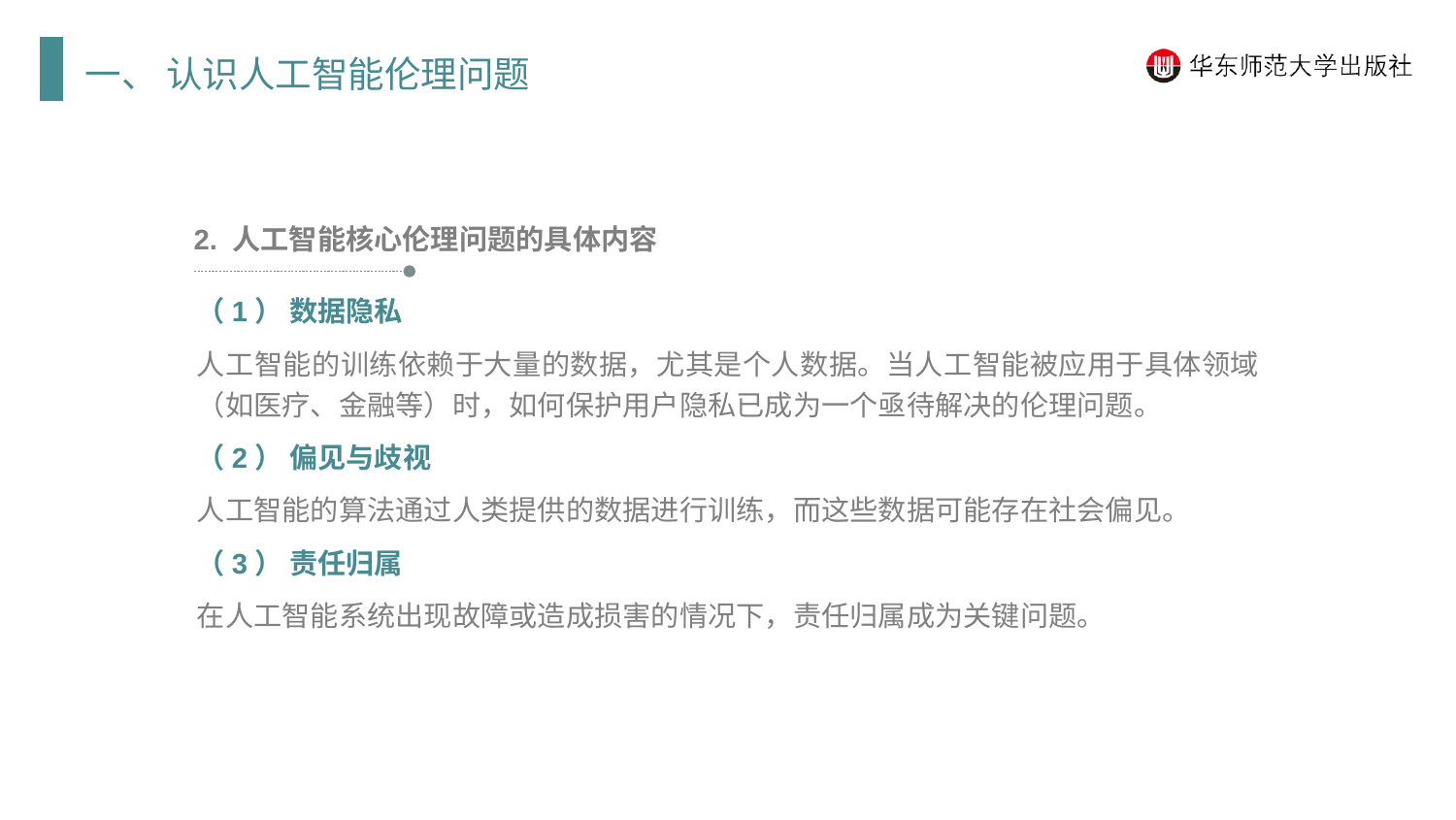

一、 认识人工智能伦理问题
2. 人工智能核心伦理问题的具体内容
（1） 数据隐私
人工智能的训练依赖于大量的数据，尤其是个人数据。当人工智能被应用于具体领域（如医疗、金融等）时，如何保护用户隐私已成为一个亟待解决的伦理问题。
（2） 偏见与歧视
人工智能的算法通过人类提供的数据进行训练，而这些数据可能存在社会偏见。
（3） 责任归属
在人工智能系统出现故障或造成损害的情况下，责任归属成为关键问题。